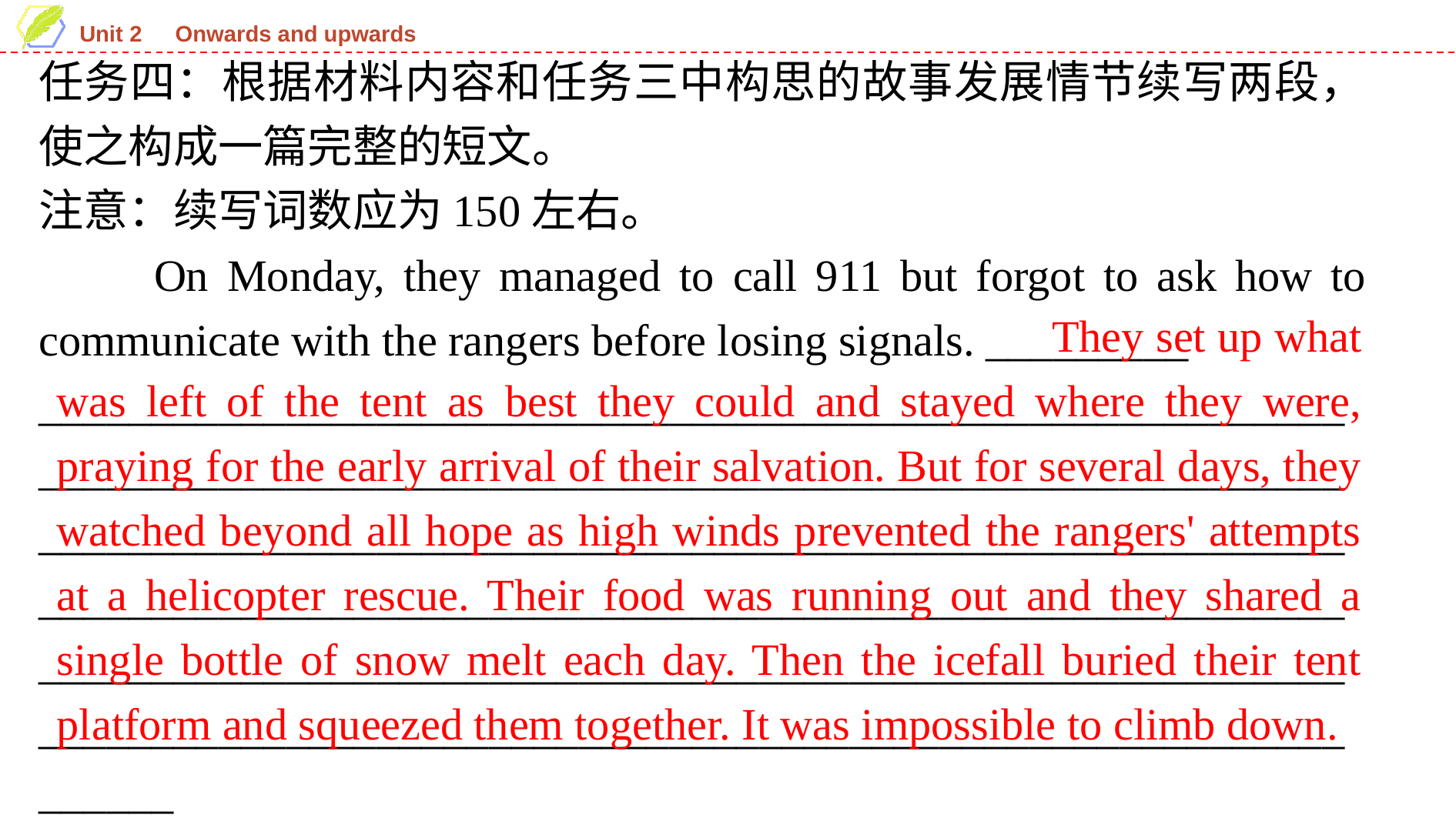

任务四：根据材料内容和任务三中构思的故事发展情节续写两段，使之构成一篇完整的短文。
注意：续写词数应为150左右。
　　On Monday, they managed to call 911 but forgot to ask how to communicate with the rangers before losing signals. _________
__________________________________________________________________________________________________________________________________________________________________________________________________________________________________________________________________________________________________________________________________________________________________
                                                                                   They set up what was left of the tent as best they could and stayed where they were, praying for the early arrival of their salvation. But for several days, they watched beyond all hope as high winds prevented the rangers' attempts at a helicopter rescue. Their food was running out and they shared a single bottle of snow melt each day. Then the icefall buried their tent platform and squeezed them together. It was impossible to climb down.